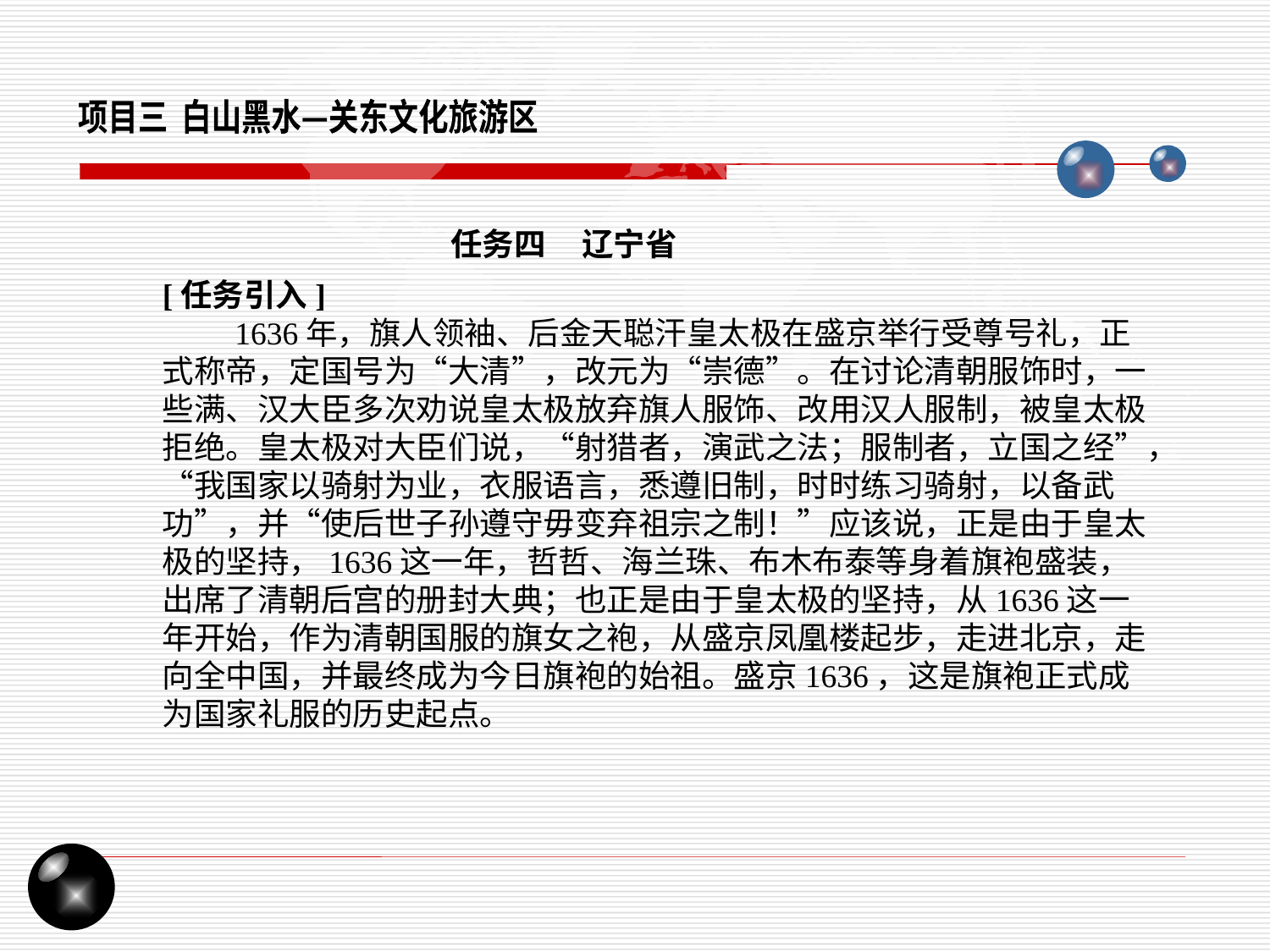

项目三  白山黑水—关东文化旅游区
任务四     辽宁省
[任务引入]
         1636年，旗人领袖、后金天聪汗皇太极在盛京举行受尊号礼，正式称帝，定国号为“大清”，改元为“崇德”。在讨论清朝服饰时，一些满、汉大臣多次劝说皇太极放弃旗人服饰、改用汉人服制，被皇太极拒绝。皇太极对大臣们说，“射猎者，演武之法；服制者，立国之经”，“我国家以骑射为业，衣服语言，悉遵旧制，时时练习骑射，以备武功”，并“使后世子孙遵守毋变弃祖宗之制！”应该说，正是由于皇太极的坚持，1636这一年，哲哲、海兰珠、布木布泰等身着旗袍盛装，出席了清朝后宫的册封大典；也正是由于皇太极的坚持，从1636这一年开始，作为清朝国服的旗女之袍，从盛京凤凰楼起步，走进北京，走向全中国，并最终成为今日旗袍的始祖。盛京1636，这是旗袍正式成为国家礼服的历史起点。